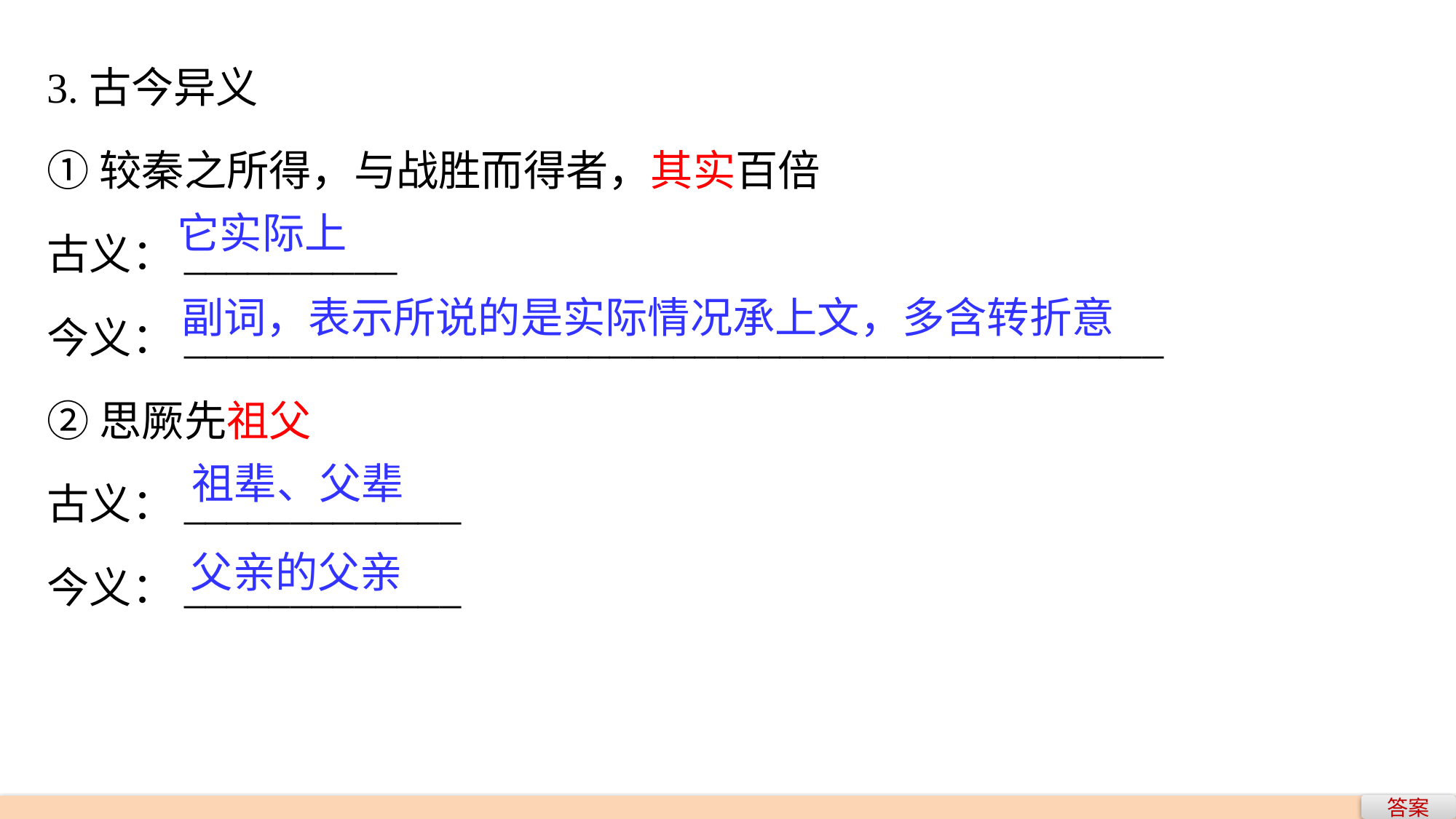

3.古今异义
①较秦之所得，与战胜而得者，其实百倍
古义：__________
今义：______________________________________________
②思厥先祖父
古义：_____________
今义：_____________
它实际上
副词，表示所说的是实际情况承上文，多含转折意
祖辈、父辈
父亲的父亲
答案